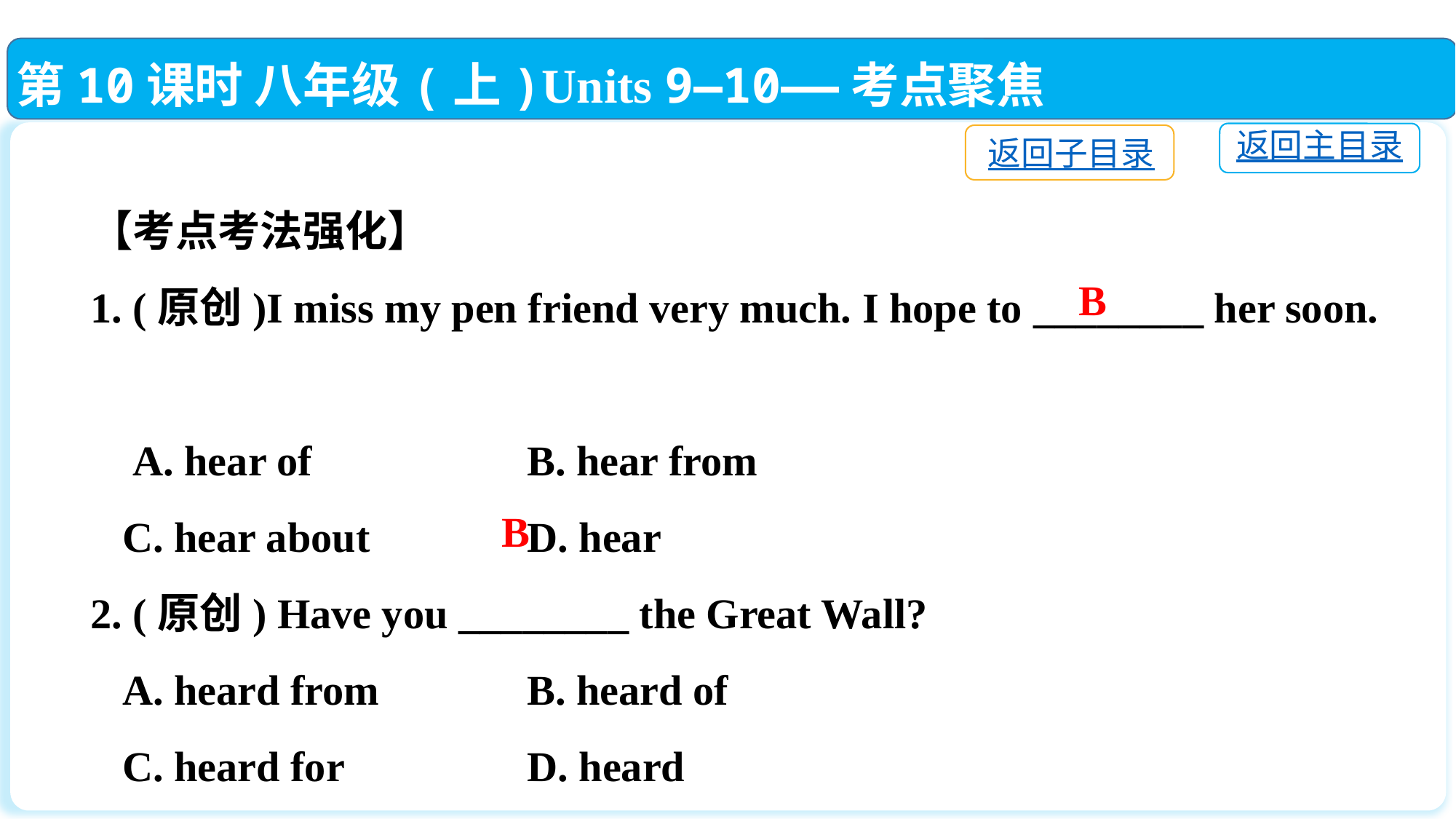

第10课时 八年级(上)Units 9—10——考点聚焦

返回主目录

返回子目录
【考点考法强化】
1. (原创)I miss my pen friend very much. I hope to ________ her soon.
    A. hear of		B. hear from
   C. hear about　 	D. hear
2. (原创) Have you ________ the Great Wall?
   A. heard from		B. heard of
   C. heard for		D. heard
B
B